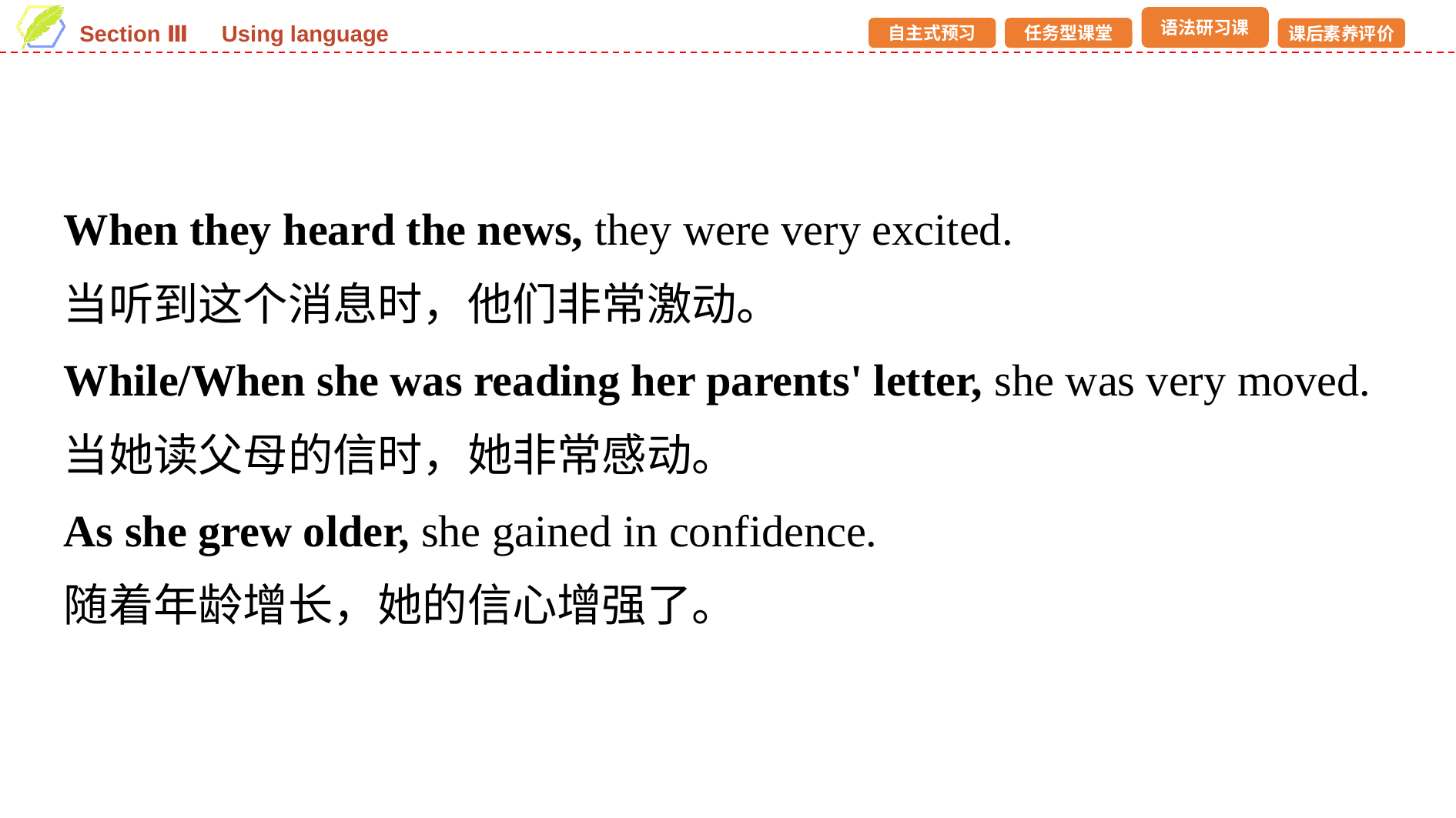

When they heard the news, they were very excited.
当听到这个消息时，他们非常激动。
While/When she was reading her parents' letter, she was very moved.
当她读父母的信时，她非常感动。
As she grew older, she gained in confidence.
随着年龄增长，她的信心增强了。